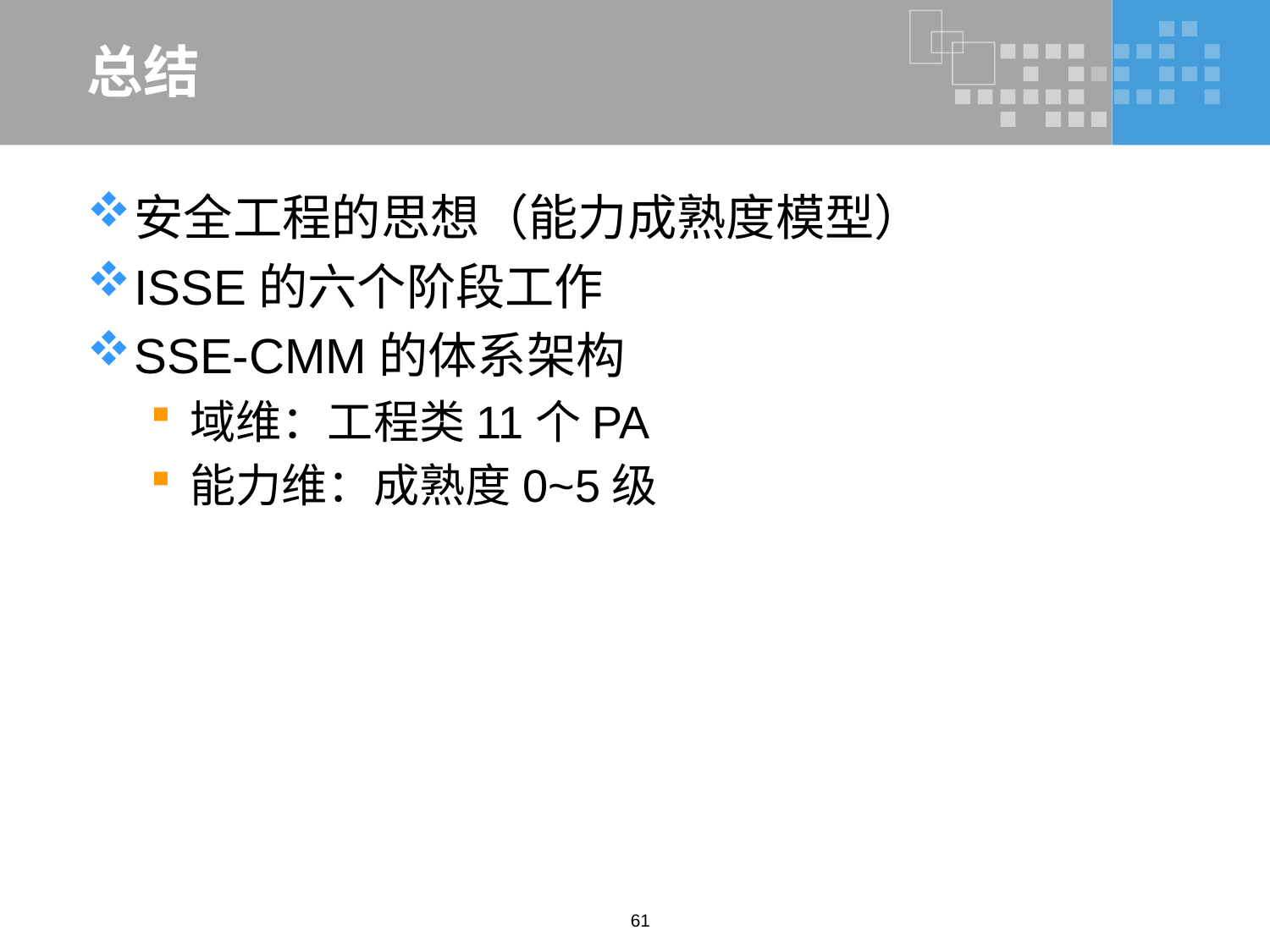

# 总结
安全工程的思想（能力成熟度模型）
ISSE的六个阶段工作
SSE-CMM的体系架构
域维：工程类11个PA
能力维：成熟度0~5级

61